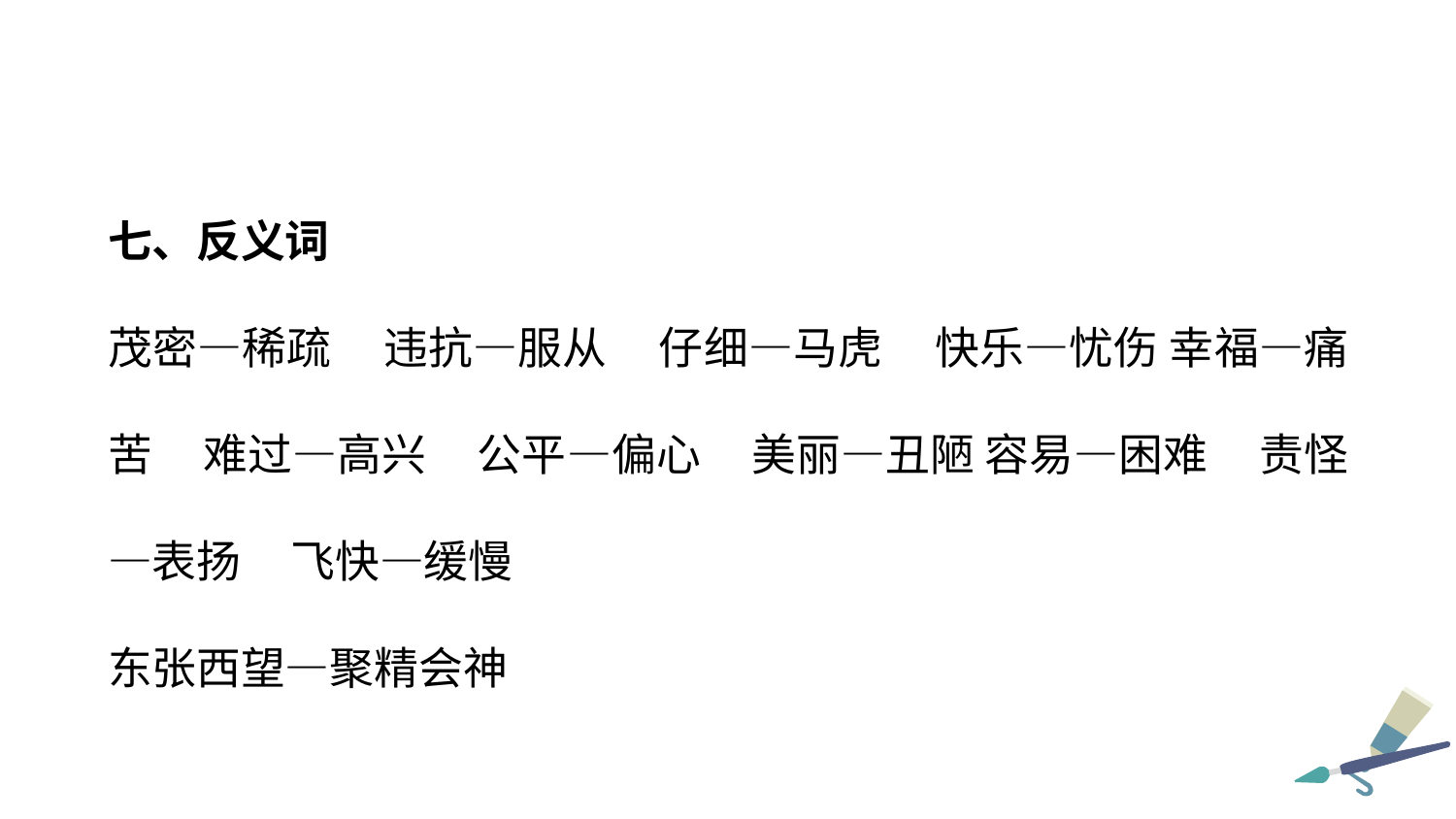

七、反义词
茂密—稀疏     违抗—服从     仔细—马虎     快乐—忧伤 幸福—痛苦     难过—高兴     公平—偏心     美丽—丑陋 容易—困难     责怪—表扬     飞快—缓慢
东张西望—聚精会神